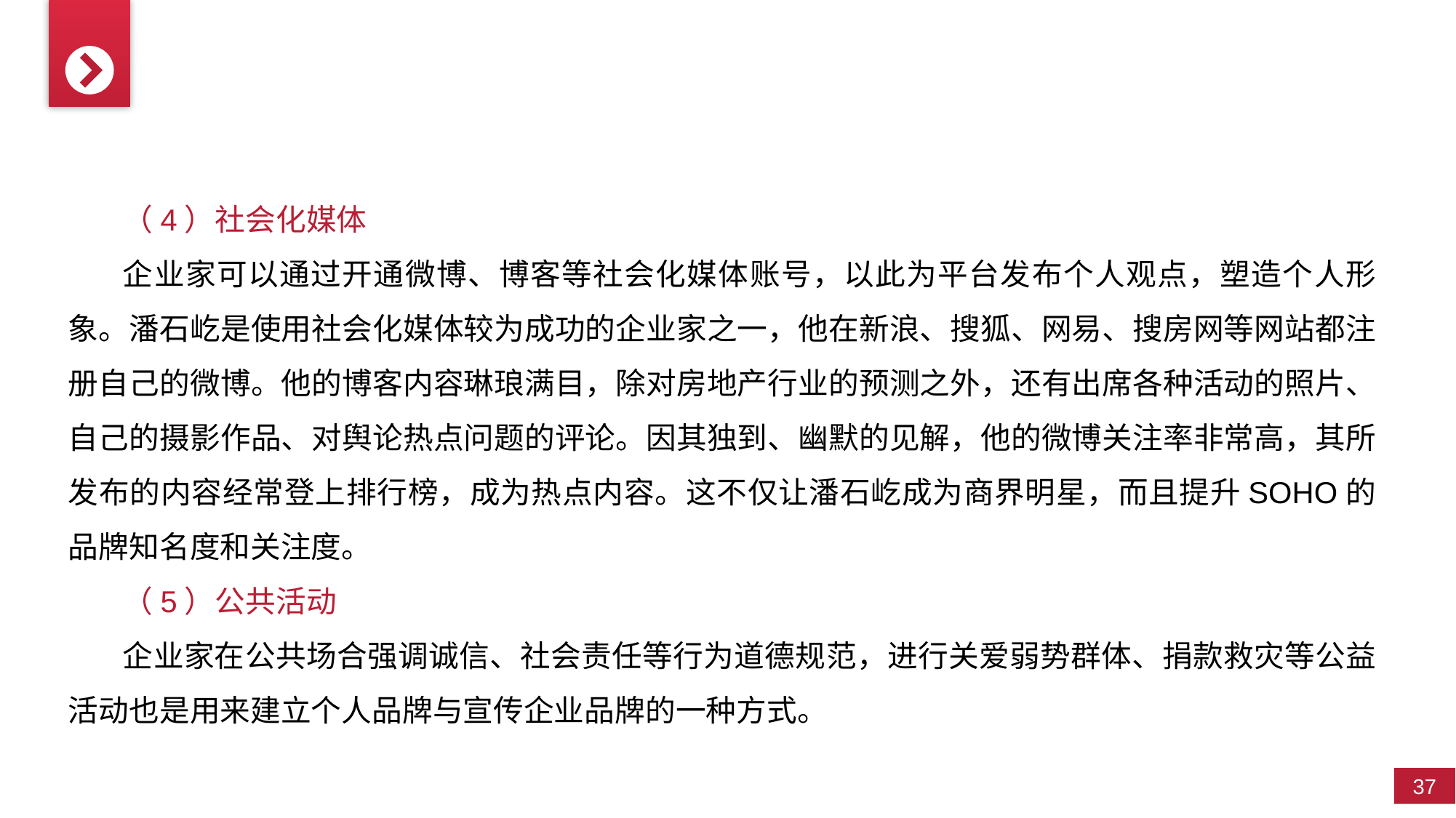

（4）社会化媒体
企业家可以通过开通微博、博客等社会化媒体账号，以此为平台发布个人观点，塑造个人形象。潘石屹是使用社会化媒体较为成功的企业家之一，他在新浪、搜狐、网易、搜房网等网站都注册自己的微博。他的博客内容琳琅满目，除对房地产行业的预测之外，还有出席各种活动的照片、自己的摄影作品、对舆论热点问题的评论。因其独到、幽默的见解，他的微博关注率非常高，其所发布的内容经常登上排行榜，成为热点内容。这不仅让潘石屹成为商界明星，而且提升SOHO的品牌知名度和关注度。
（5）公共活动
企业家在公共场合强调诚信、社会责任等行为道德规范，进行关爱弱势群体、捐款救灾等公益活动也是用来建立个人品牌与宣传企业品牌的一种方式。